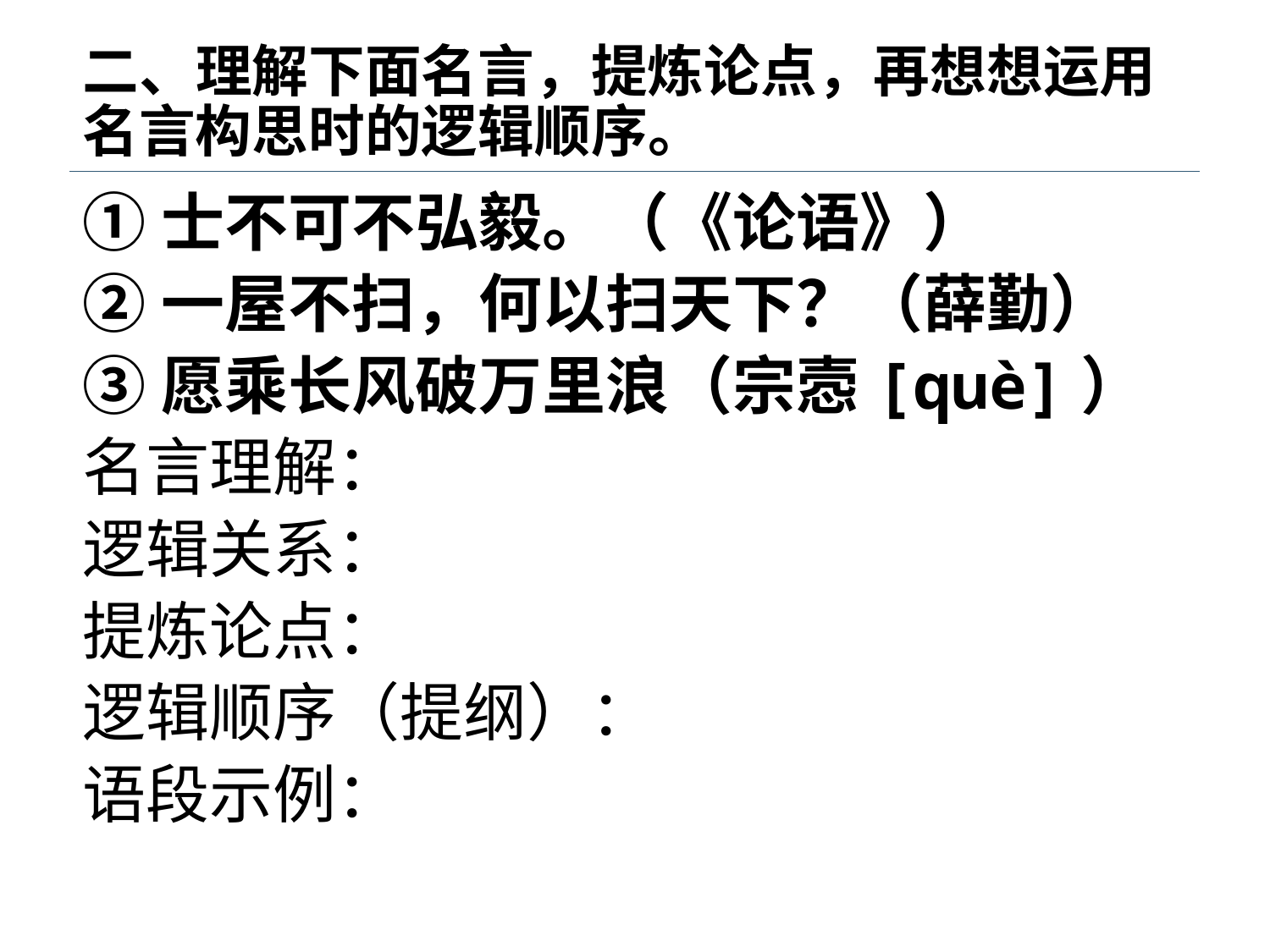

# 二、理解下面名言，提炼论点，再想想运用名言构思时的逻辑顺序。
①士不可不弘毅。（《论语》）
②一屋不扫，何以扫天下？（薛勤）
③愿乘长风破万里浪（宗悫[què]）
名言理解：
逻辑关系：
提炼论点：
逻辑顺序（提纲）：
语段示例：